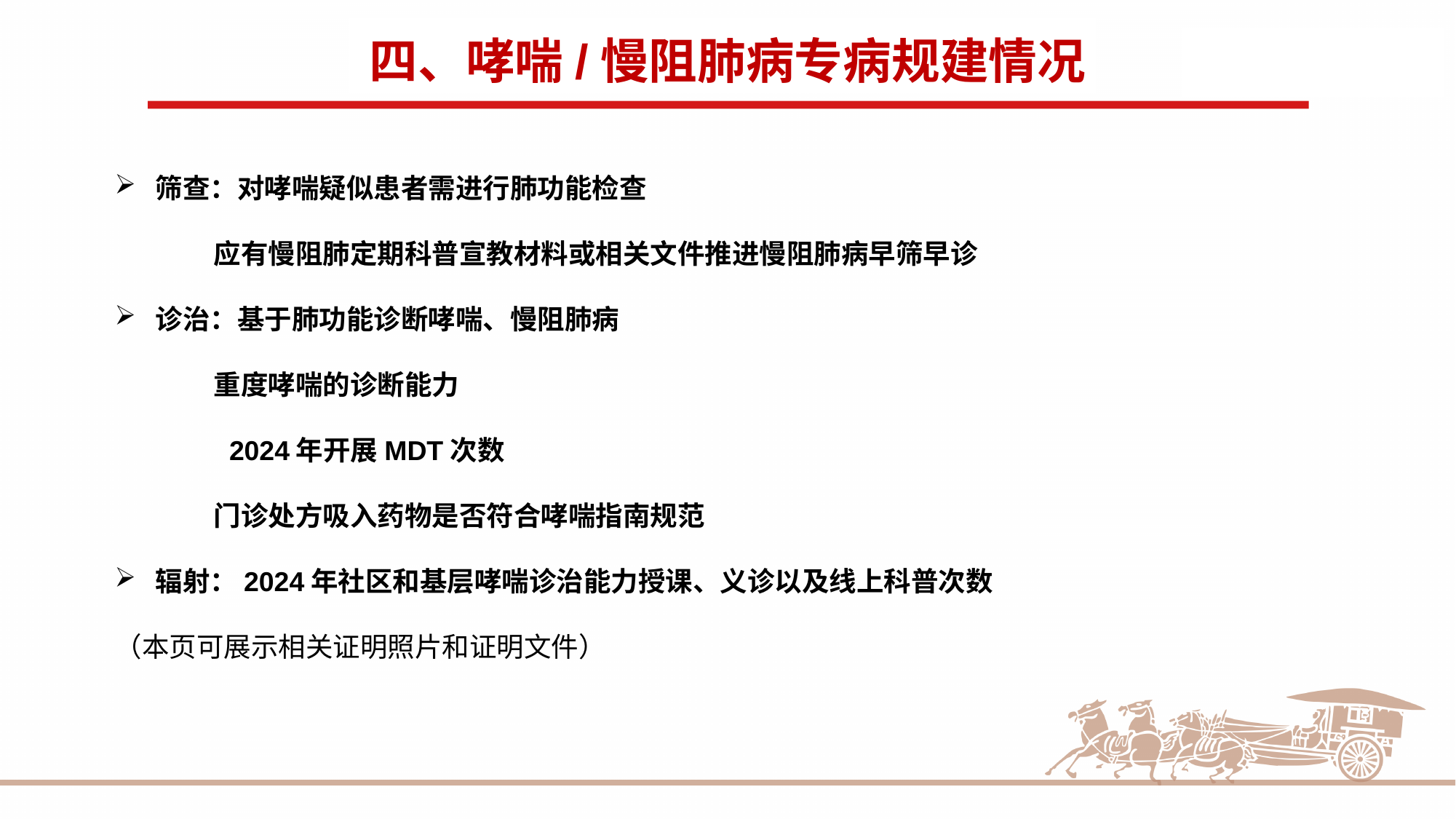

四、哮喘/慢阻肺病专病规建情况
筛查：对哮喘疑似患者需进行肺功能检查
               应有慢阻肺定期科普宣教材料或相关文件推进慢阻肺病早筛早诊
诊治：基于肺功能诊断哮喘、慢阻肺病
               重度哮喘的诊断能力
               2024年开展MDT次数
               门诊处方吸入药物是否符合哮喘指南规范
辐射：2024年社区和基层哮喘诊治能力授课、义诊以及线上科普次数
（本页可展示相关证明照片和证明文件）